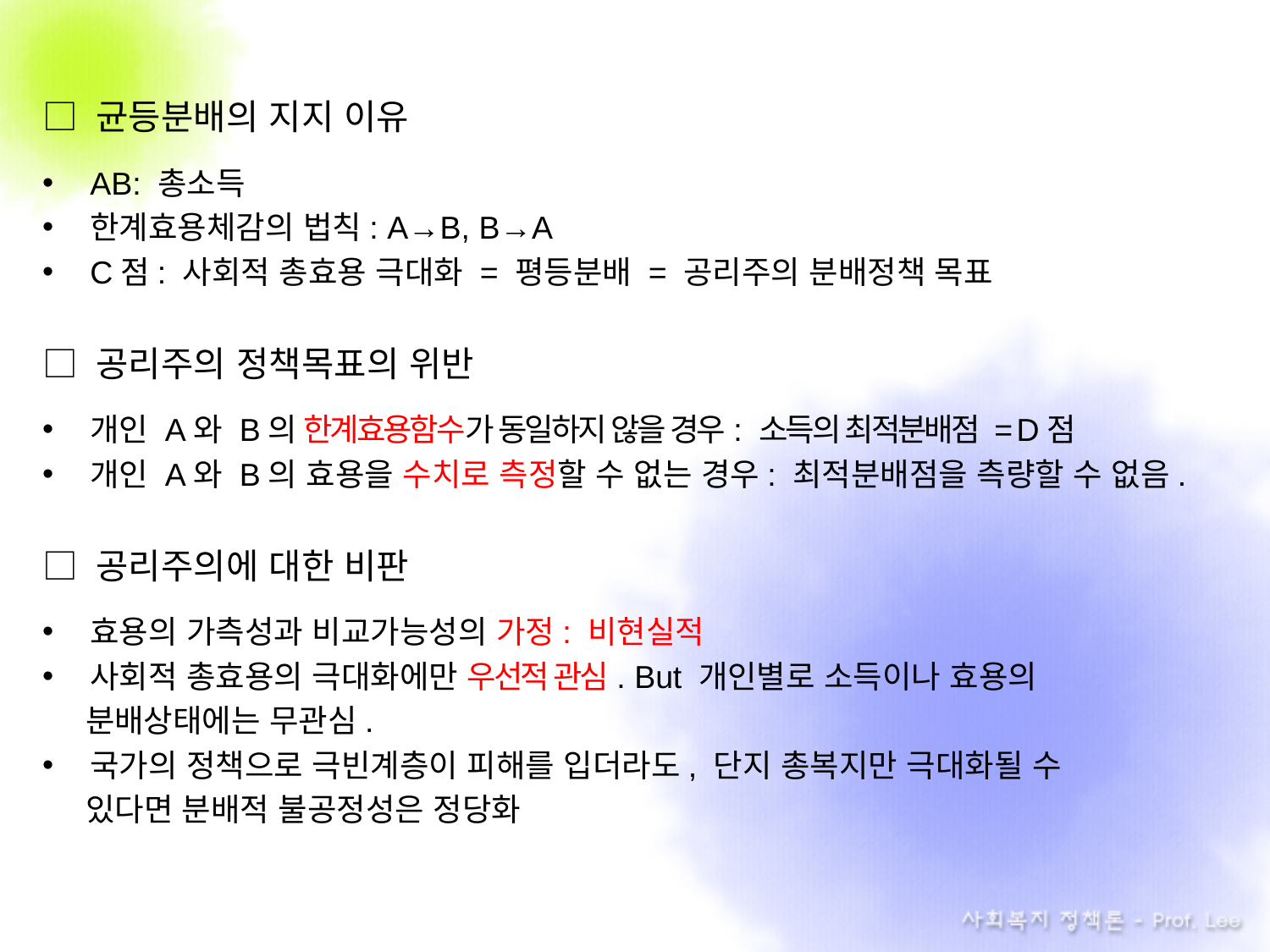

□ 균등분배의 지지 이유

AB: 총소득
한계효용체감의 법칙: A→B, B→A
C점: 사회적 총효용 극대화 = 평등분배 = 공리주의 분배정책 목표

□ 공리주의 정책목표의 위반

개인 A와 B의 한계효용함수가 동일하지 않을 경우: 소득의 최적분배점 = D점
개인 A와 B의 효용을 수치로 측정할 수 없는 경우: 최적분배점을 측량할 수 없음.

□ 공리주의에 대한 비판

효용의 가측성과 비교가능성의 가정: 비현실적
사회적 총효용의 극대화에만 우선적 관심. But 개인별로 소득이나 효용의
    분배상태에는 무관심.
국가의 정책으로 극빈계층이 피해를 입더라도, 단지 총복지만 극대화될 수
    있다면 분배적 불공정성은 정당화